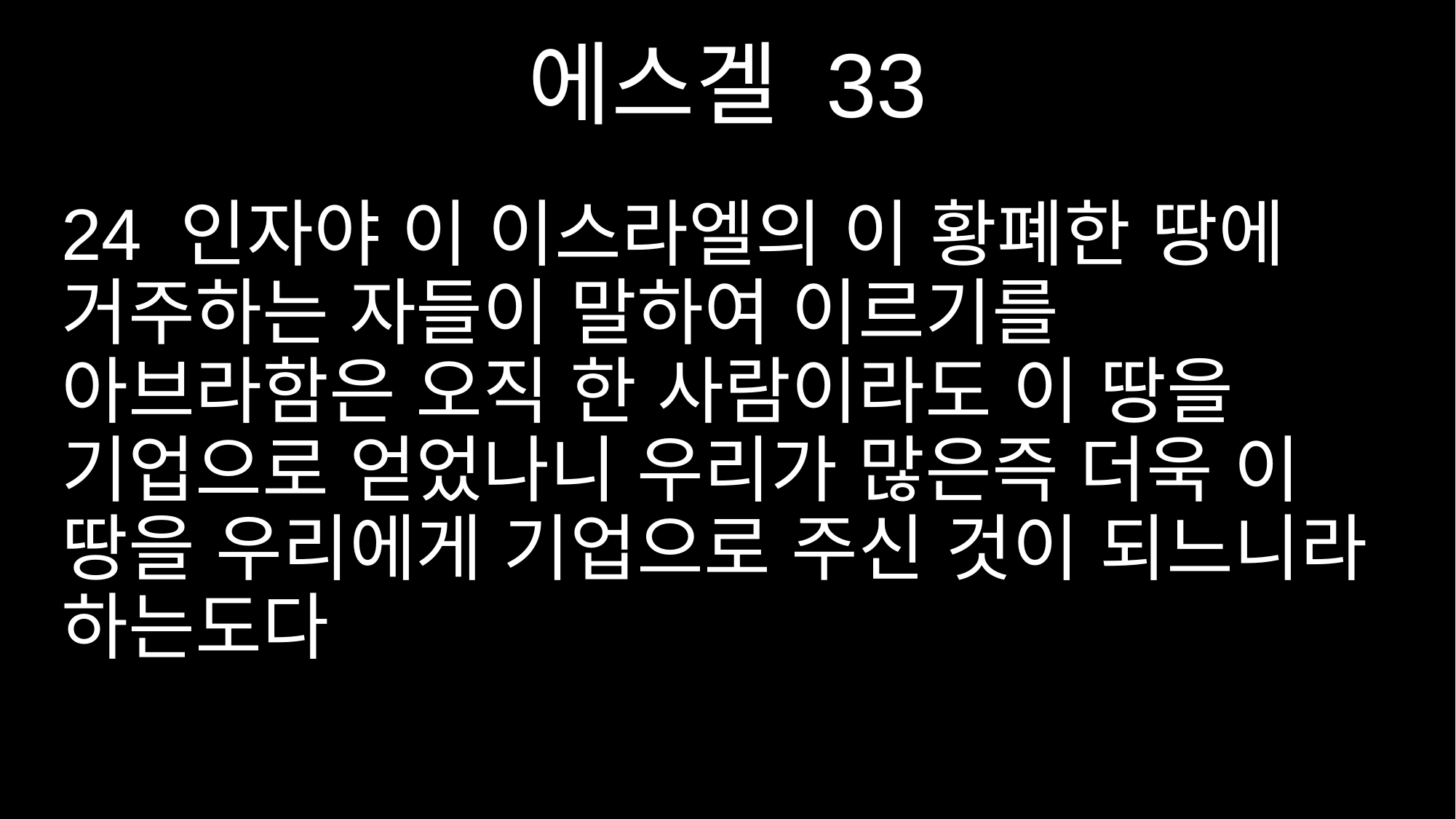

에스겔 33
24 인자야 이 이스라엘의 이 황폐한 땅에 거주하는 자들이 말하여 이르기를 아브라함은 오직 한 사람이라도 이 땅을 기업으로 얻었나니 우리가 많은즉 더욱 이 땅을 우리에게 기업으로 주신 것이 되느니라 하는도다